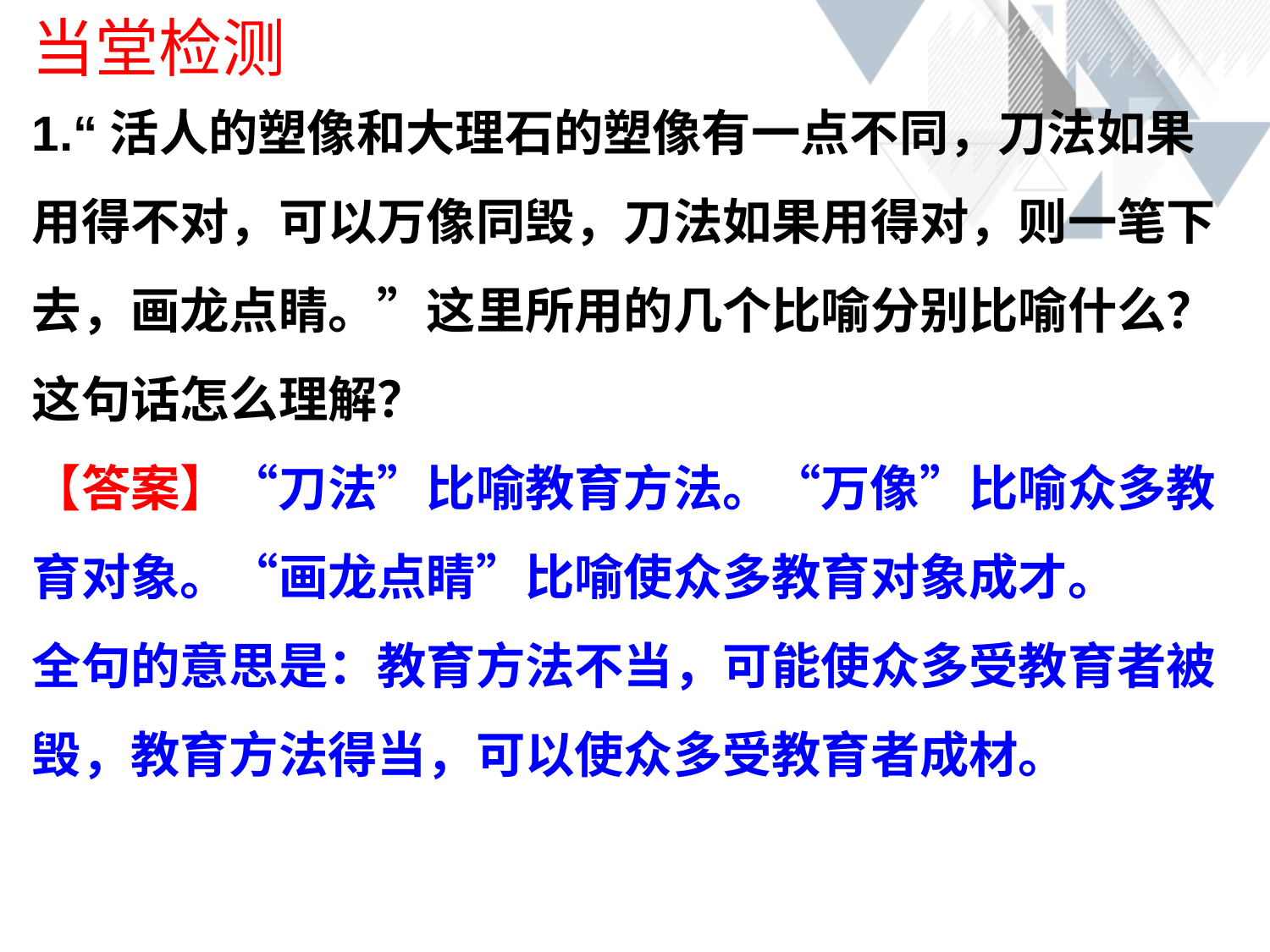

当堂检测
1.“活人的塑像和大理石的塑像有一点不同，刀法如果用得不对，可以万像同毁，刀法如果用得对，则一笔下去，画龙点睛。”这里所用的几个比喻分别比喻什么？这句话怎么理解？
【答案】“刀法”比喻教育方法。“万像”比喻众多教育对象。“画龙点睛”比喻使众多教育对象成才。
全句的意思是：教育方法不当，可能使众多受教育者被毁，教育方法得当，可以使众多受教育者成材。